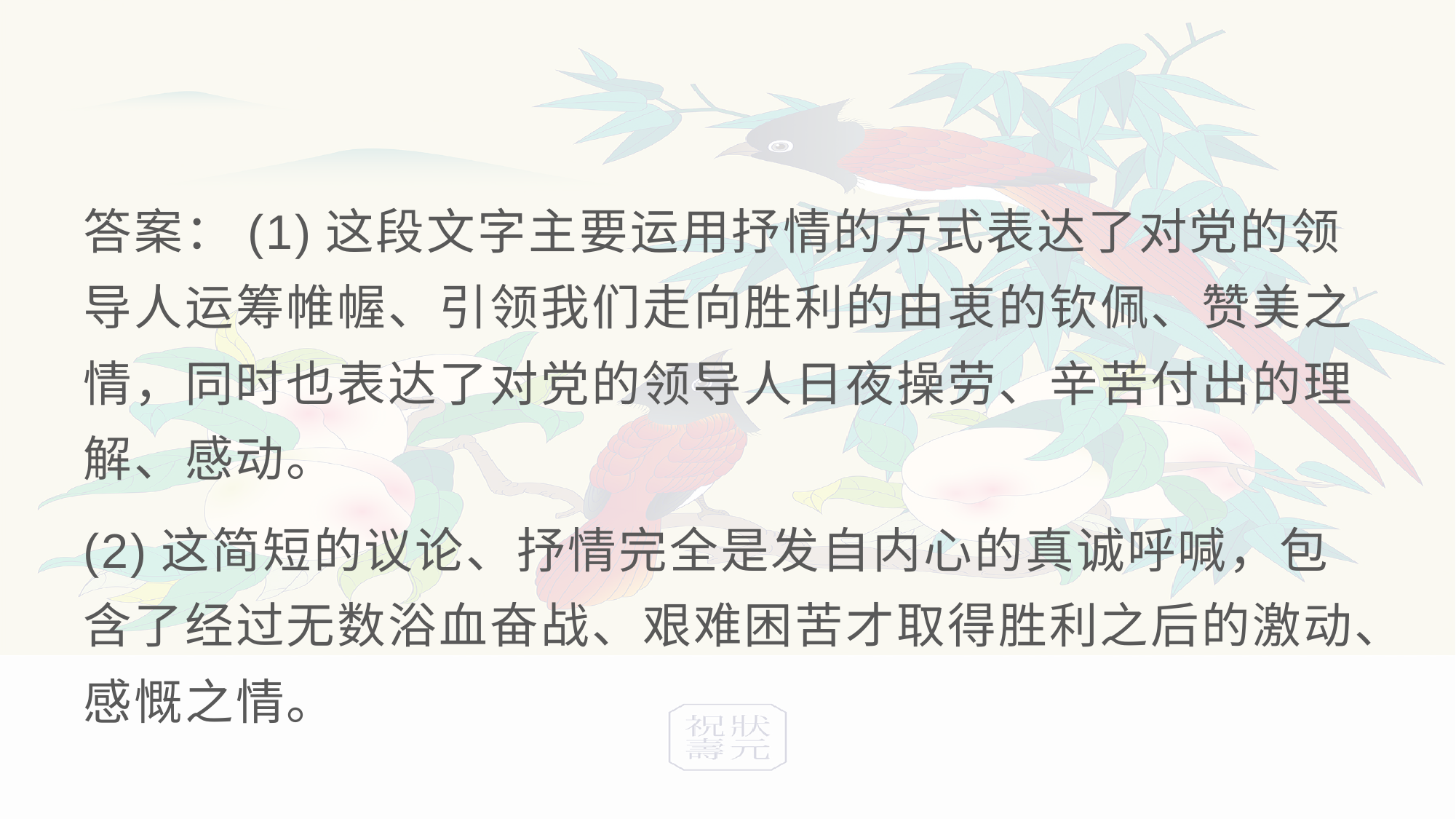

答案：(1)这段文字主要运用抒情的方式表达了对党的领导人运筹帷幄、引领我们走向胜利的由衷的钦佩、赞美之情，同时也表达了对党的领导人日夜操劳、辛苦付出的理解、感动。
(2)这简短的议论、抒情完全是发自内心的真诚呼喊，包含了经过无数浴血奋战、艰难困苦才取得胜利之后的激动、感慨之情。